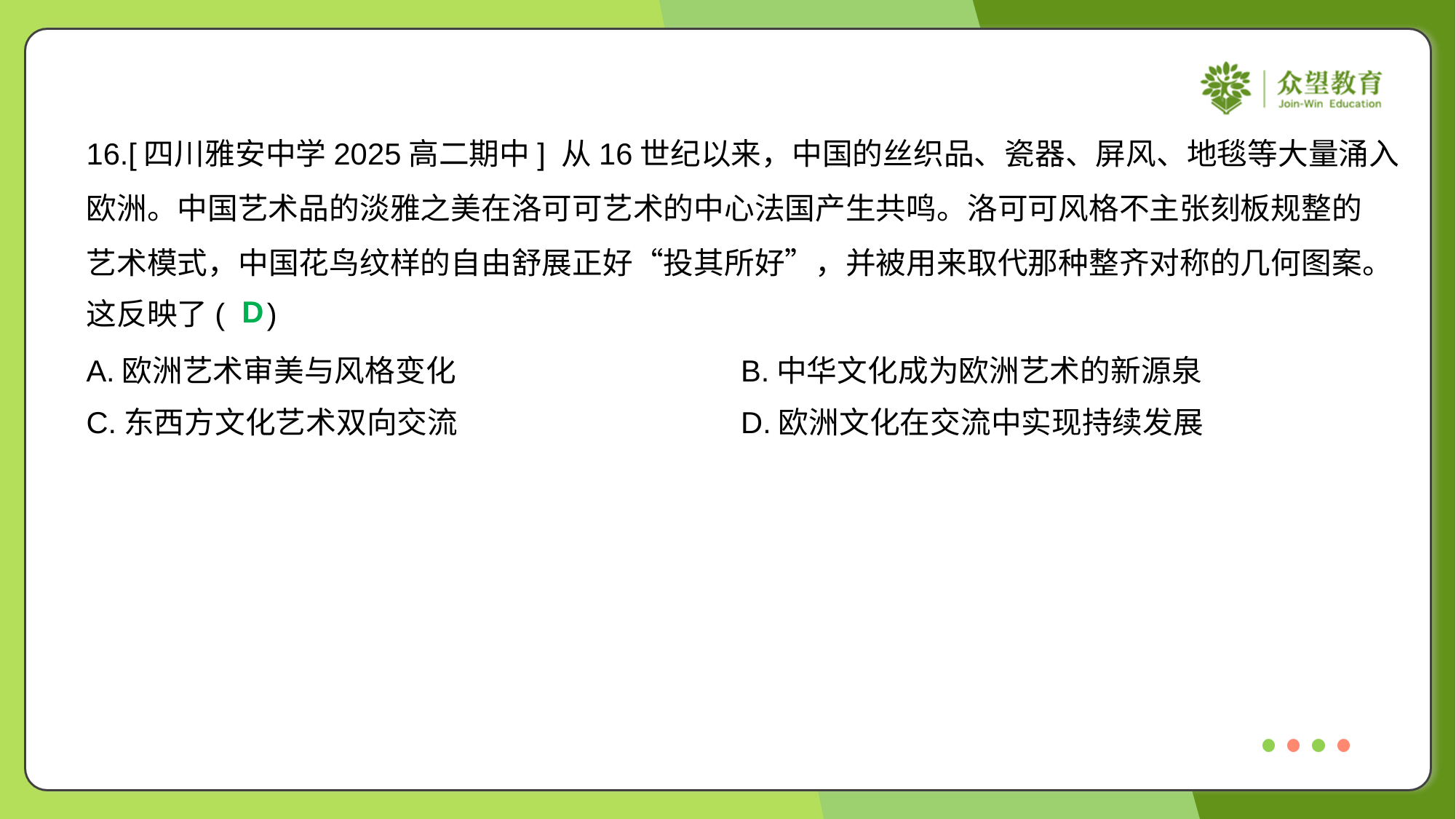

16.[四川雅安中学2025高二期中] 从16世纪以来，中国的丝织品、瓷器、屏风、地毯等大量涌入
欧洲。中国艺术品的淡雅之美在洛可可艺术的中心法国产生共鸣。洛可可风格不主张刻板规整的
艺术模式，中国花鸟纹样的自由舒展正好“投其所好”，并被用来取代那种整齐对称的几何图案。
这反映了(     )
D
A.欧洲艺术审美与风格变化	B.中华文化成为欧洲艺术的新源泉
C.东西方文化艺术双向交流	D.欧洲文化在交流中实现持续发展